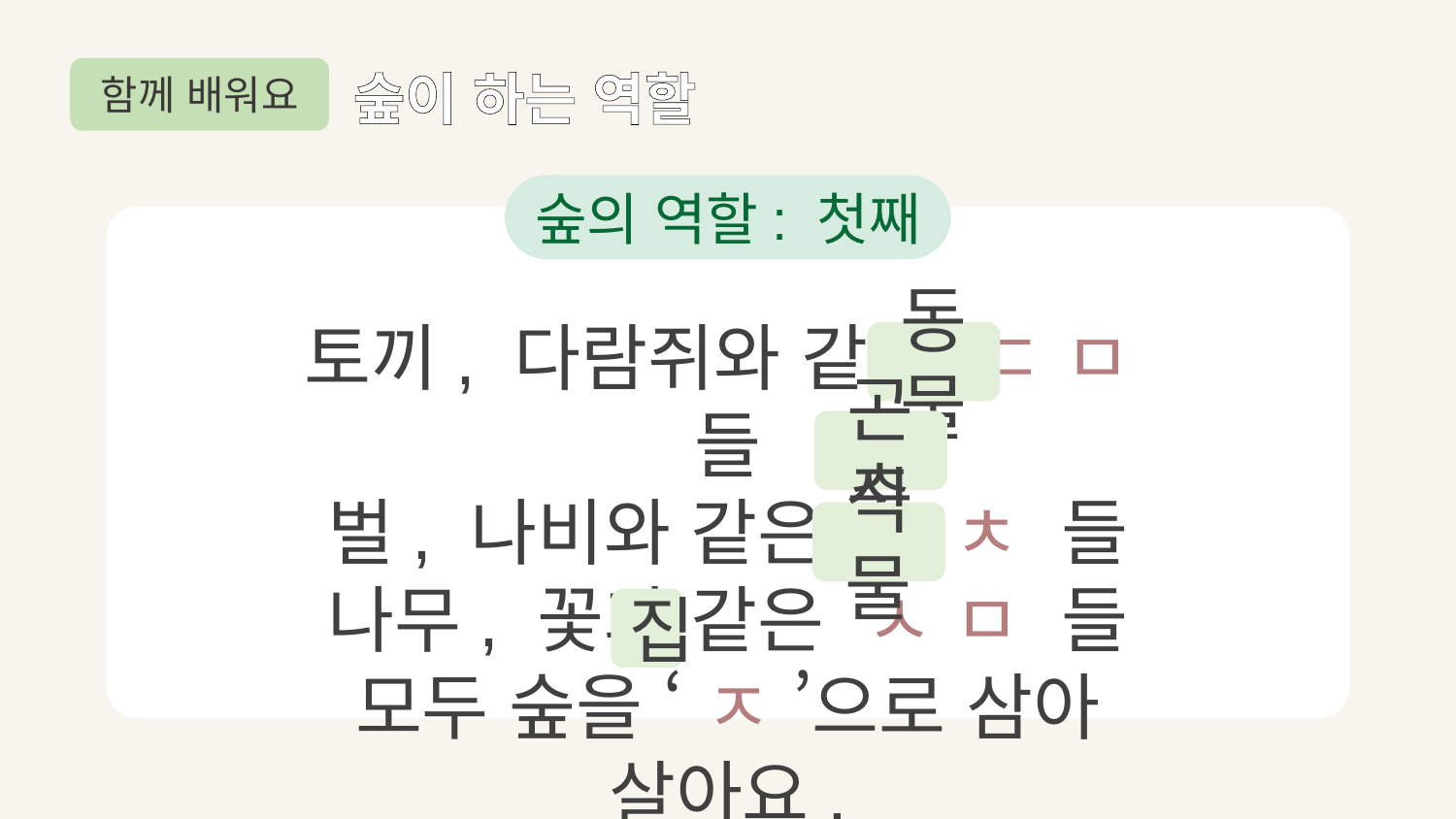

함께 배워요
숲이 하는 역할
숲의 역할: 첫째

토끼, 다람쥐와 같은  ㄷ ㅁ  들
벌, 나비와 같은  ㄱ ㅊ  들
나무, 꽃과 같은  ㅅ ㅁ  들
모두 숲을 ‘ ㅈ ’으로 삼아 살아요.
동물
곤충
식물
집